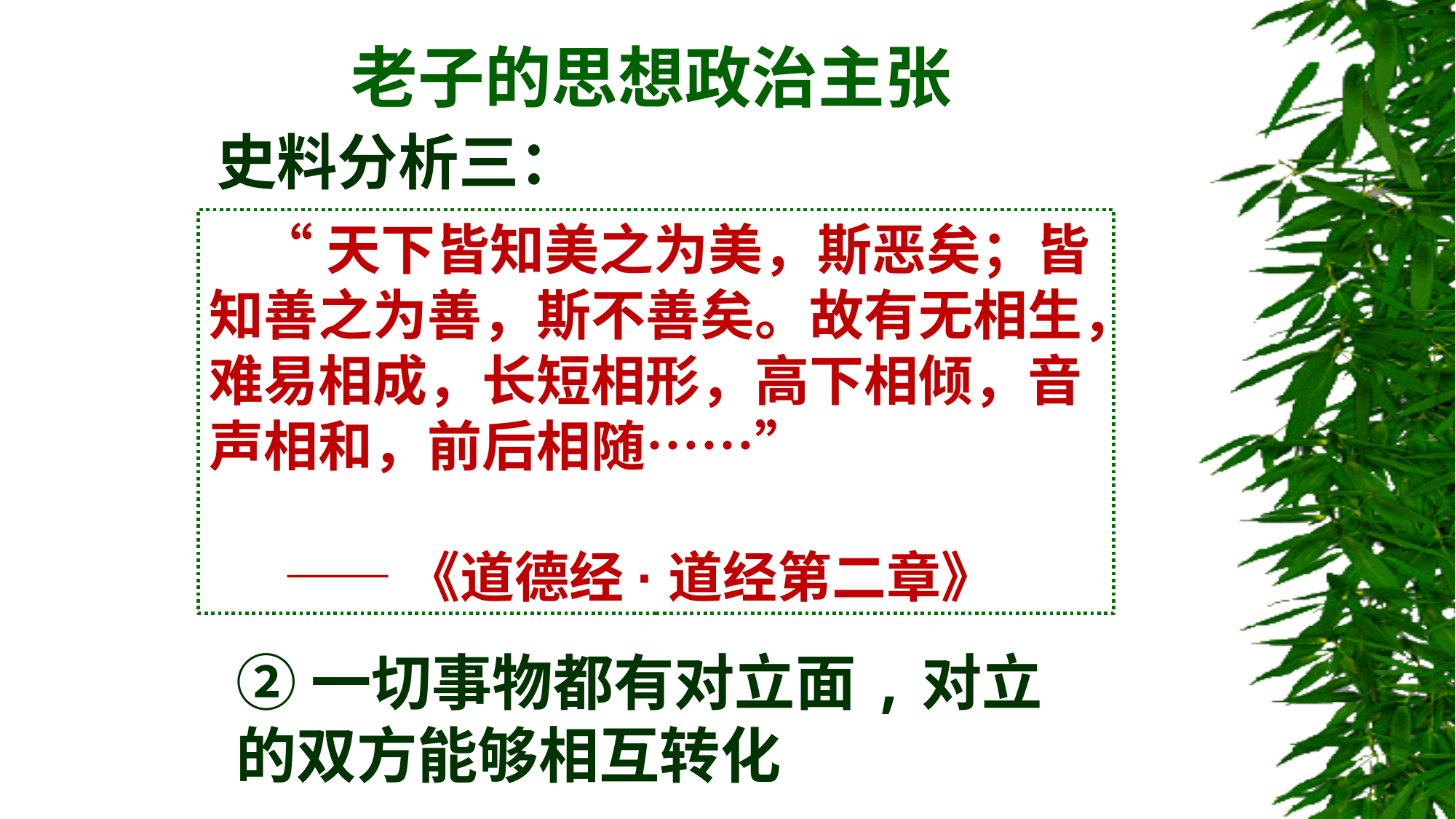

老子的思想政治主张
史料分析三：
    “天下皆知美之为美，斯恶矣；皆知善之为善，斯不善矣。故有无相生，难易相成，长短相形，高下相倾，音声相和，前后相随……”

      ——《道德经·道经第二章》
②一切事物都有对立面,对立的双方能够相互转化